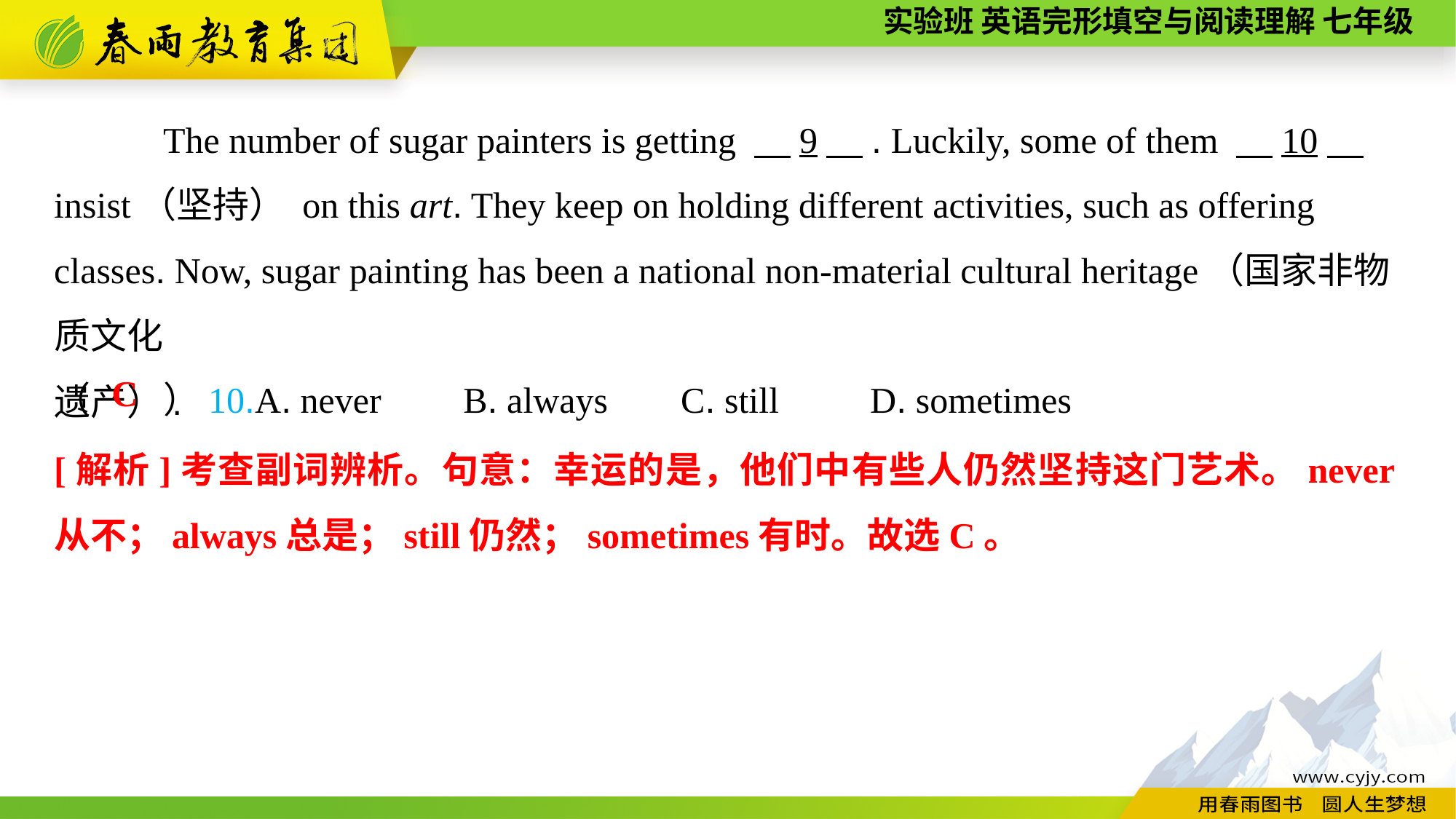

The number of sugar painters is getting 　9　. Luckily, some of them 　10　 insist（坚持） on this art. They keep on holding different activities, such as offering classes. Now, sugar painting has been a national non-material cultural heritage（国家非物质文化
遗产）.
（　　）10.A. never         B. always        C. still          D. sometimes
C
[解析]考查副词辨析。句意：幸运的是，他们中有些人仍然坚持这门艺术。never从不；always总是；still仍然；sometimes有时。故选C。